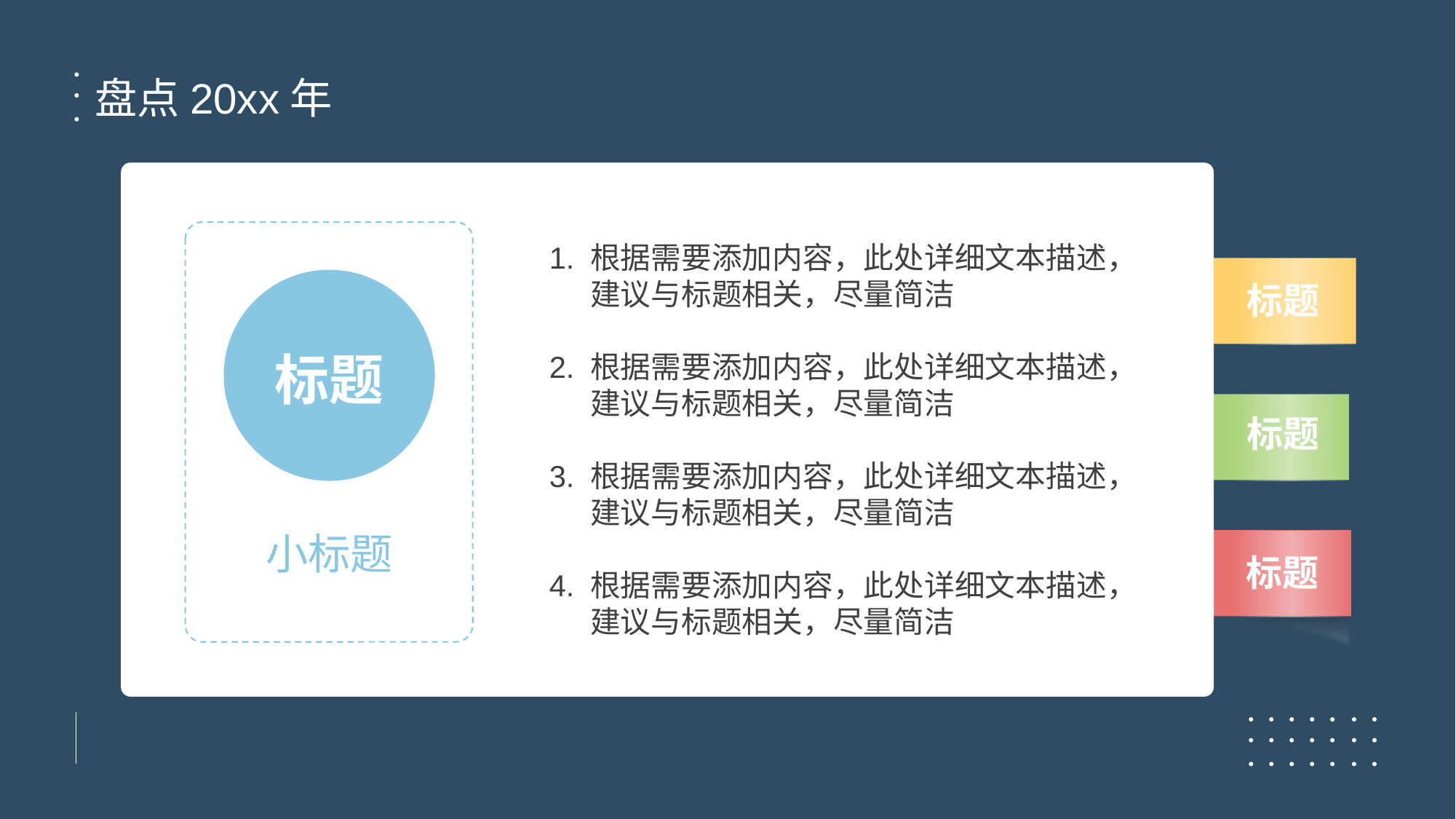

盘点20xx年

根据需要添加内容，此处详细文本描述，建议与标题相关，尽量简洁
根据需要添加内容，此处详细文本描述，建议与标题相关，尽量简洁
根据需要添加内容，此处详细文本描述，建议与标题相关，尽量简洁
根据需要添加内容，此处详细文本描述，建议与标题相关，尽量简洁

标题

标题

标题
小标题

标题